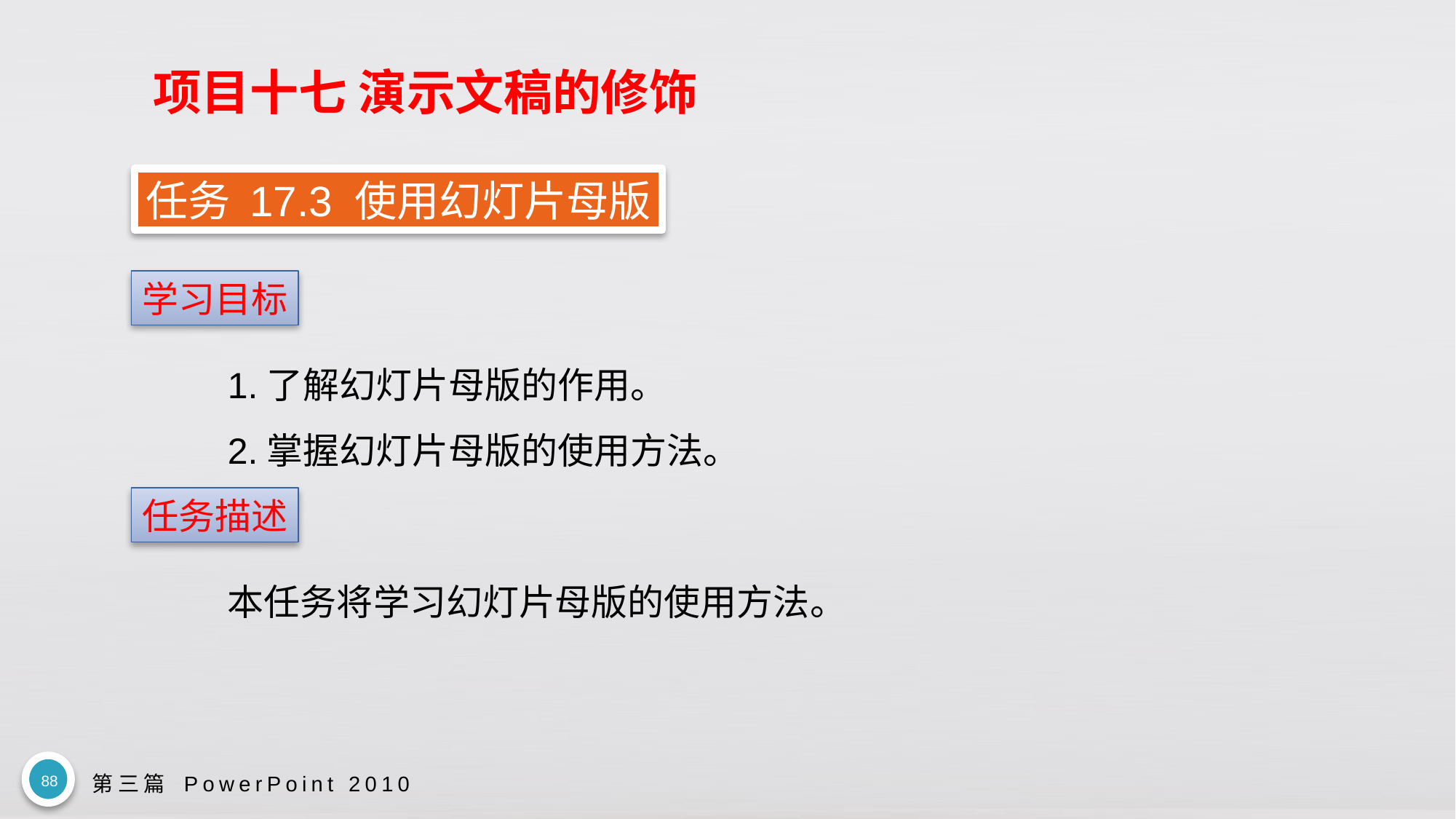

# 项目十七 演示文稿的修饰
任务 17.3 使用幻灯片母版
学习目标
1.了解幻灯片母版的作用。
2.掌握幻灯片母版的使用方法。
任务描述
本任务将学习幻灯片母版的使用方法。
88